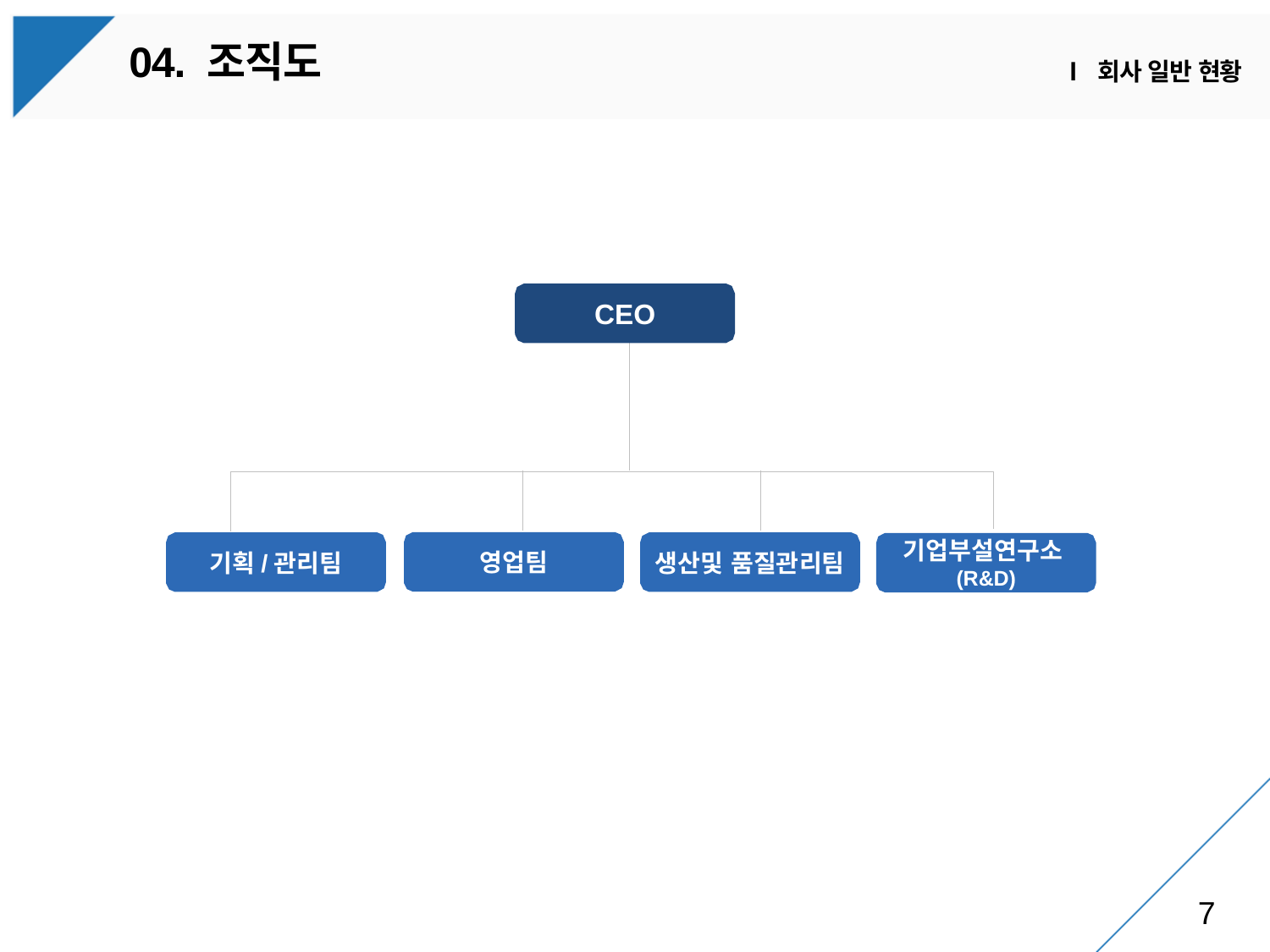

04. 조직도
Ⅰ 회사 일반 현황

CEO

영업팀
기획/관리팀
생산및 품질관리팀
기업부설연구소(R&D)
7